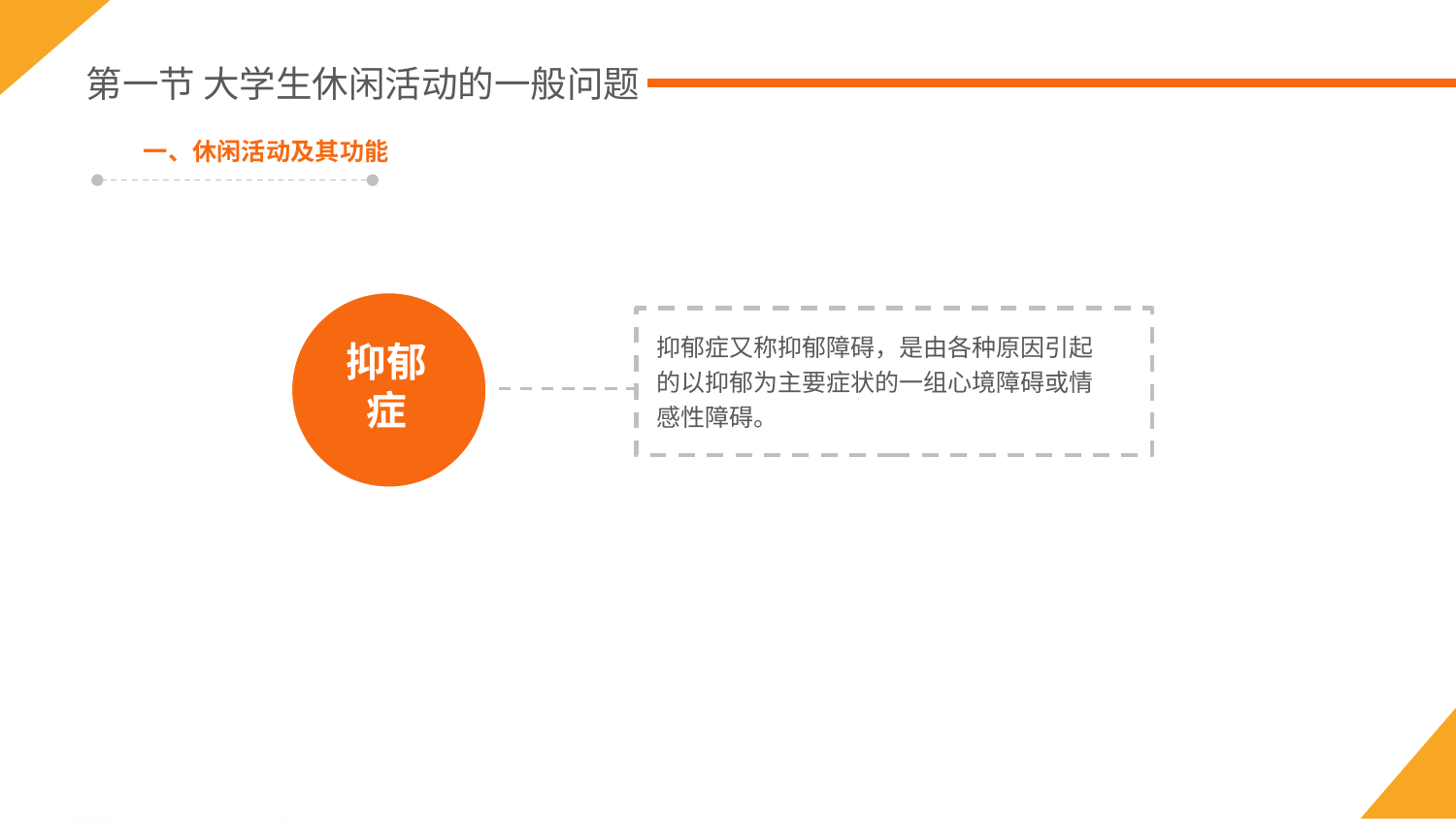

第一节 大学生休闲活动的一般问题
一、休闲活动及其功能

抑郁症又称抑郁障碍，是由各种原因引起的以抑郁为主要症状的一组心境障碍或情感性障碍。
抑郁症